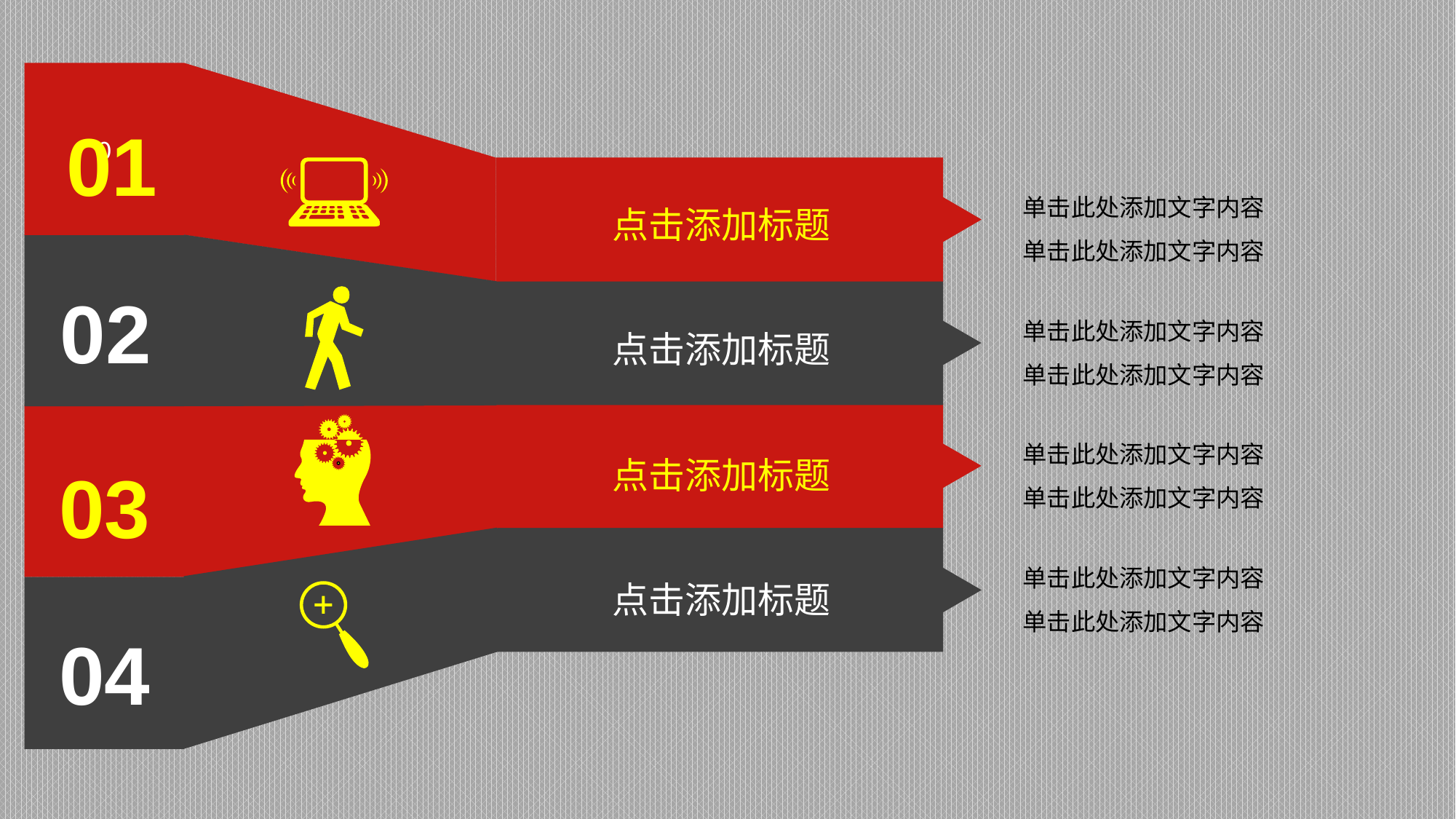

0

01

单击此处添加文字内容
单击此处添加文字内容

点击添加标题

02

单击此处添加文字内容
单击此处添加文字内容
点击添加标题

单击此处添加文字内容
单击此处添加文字内容

点击添加标题
03

单击此处添加文字内容
单击此处添加文字内容

点击添加标题

04